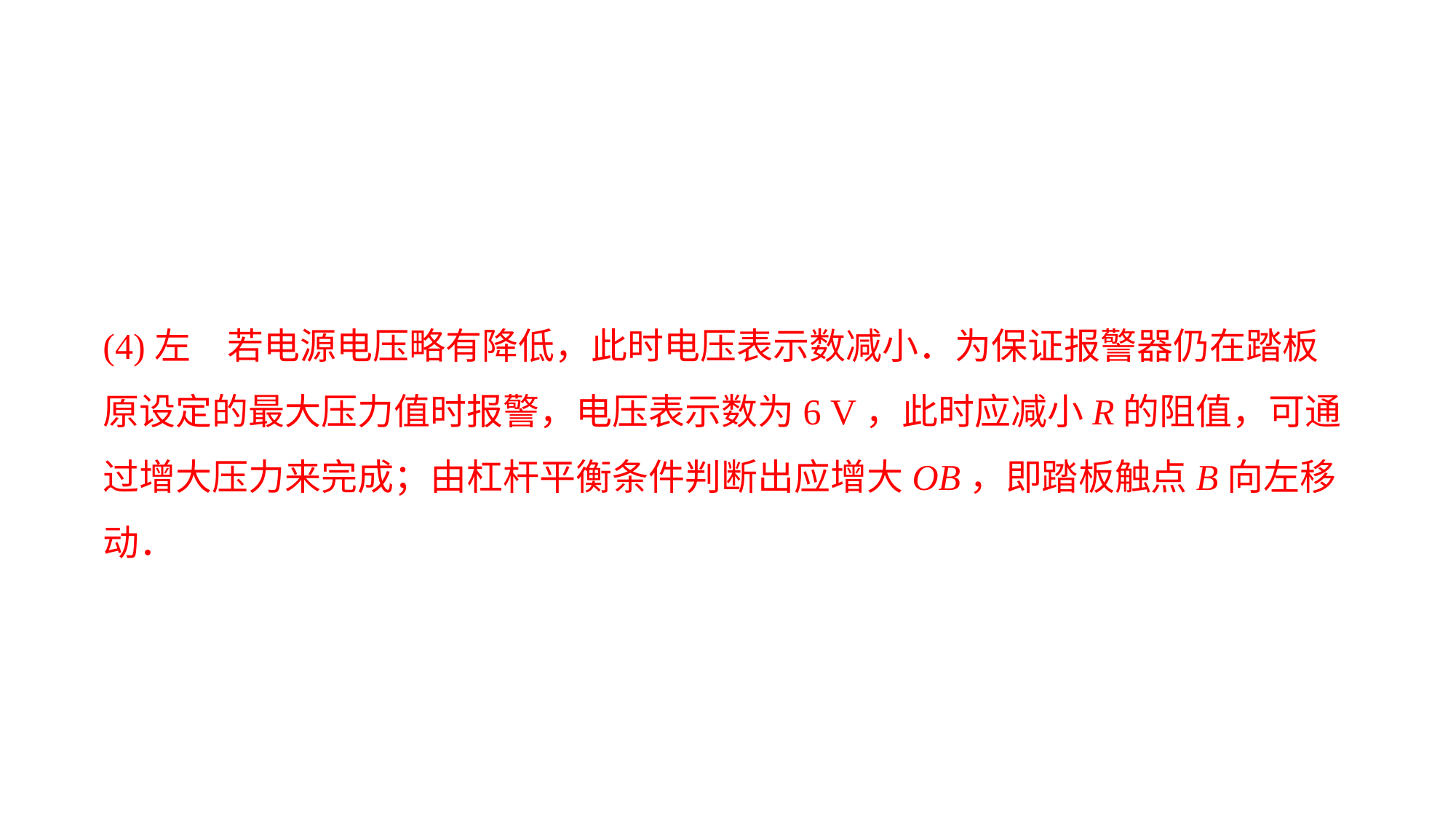

(4)左　若电源电压略有降低，此时电压表示数减小．为保证报警器仍在踏板原设定的最大压力值时报警，电压表示数为6 V，此时应减小R的阻值，可通过增大压力来完成；由杠杆平衡条件判断出应增大OB，即踏板触点B向左移动．